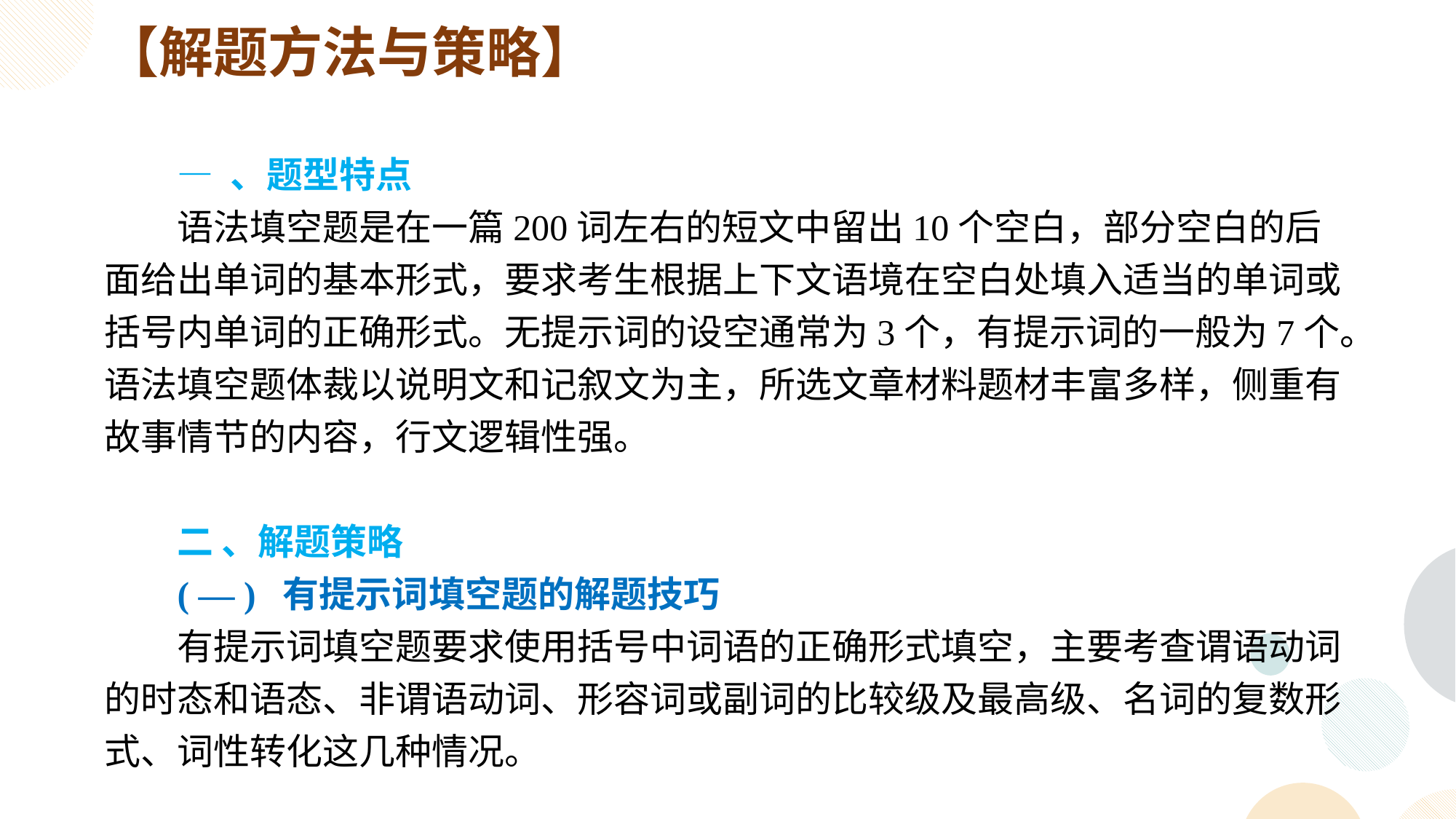

【解题方法与策略】
— 、题型特点
语法填空题是在一篇200词左右的短文中留出10个空白，部分空白的后面给出单词的基本形式，要求考生根据上下文语境在空白处填入适当的单词或括号内单词的正确形式。无提示词的设空通常为3个，有提示词的一般为7个。语法填空题体裁以说明文和记叙文为主，所选文章材料题材丰富多样，侧重有故事情节的内容，行文逻辑性强。

二 、解题策略
( — )  有提示词填空题的解题技巧
有提示词填空题要求使用括号中词语的正确形式填空，主要考查谓语动词的时态和语态、非谓语动词、形容词或副词的比较级及最高级、名词的复数形式、词性转化这几种情况。